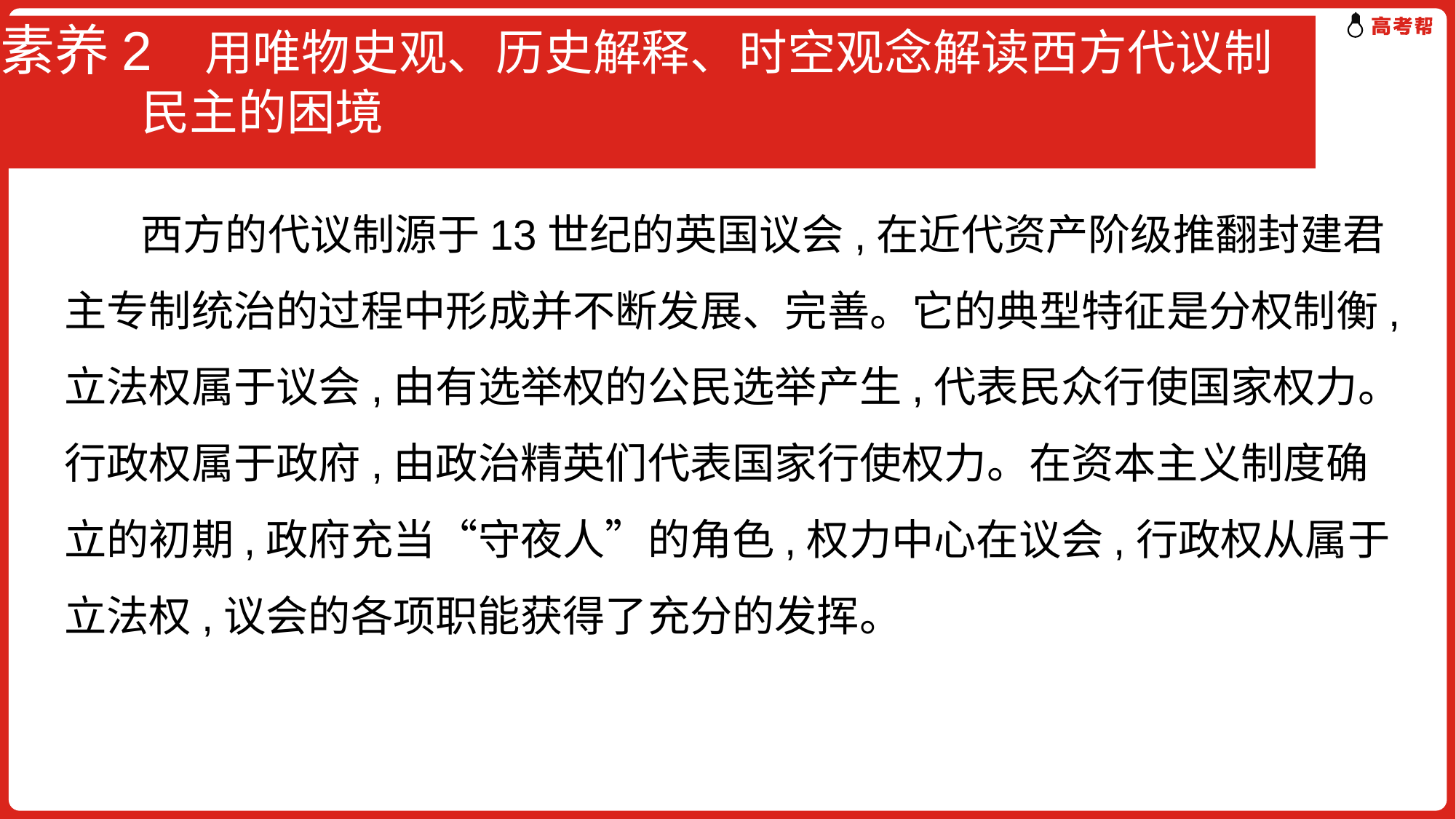

# 素养2   用唯物史观、历史解释、时空观念解读西方代议制 民主的困境
       西方的代议制源于13世纪的英国议会,在近代资产阶级推翻封建君主专制统治的过程中形成并不断发展、完善。它的典型特征是分权制衡,立法权属于议会,由有选举权的公民选举产生,代表民众行使国家权力。行政权属于政府,由政治精英们代表国家行使权力。在资本主义制度确立的初期,政府充当“守夜人”的角色,权力中心在议会,行政权从属于立法权,议会的各项职能获得了充分的发挥。